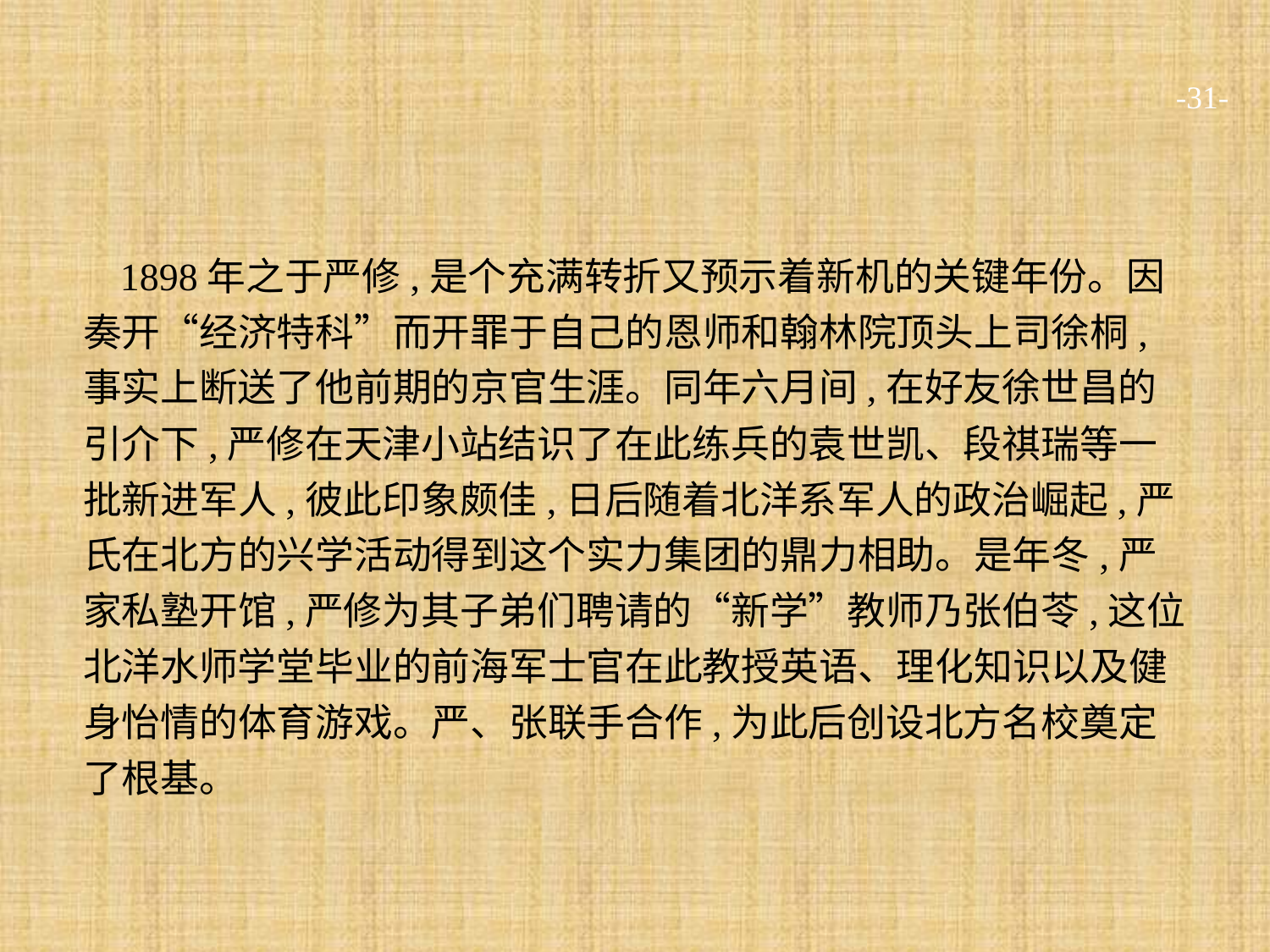

-31-
1898年之于严修,是个充满转折又预示着新机的关键年份。因奏开“经济特科”而开罪于自己的恩师和翰林院顶头上司徐桐,事实上断送了他前期的京官生涯。同年六月间,在好友徐世昌的引介下,严修在天津小站结识了在此练兵的袁世凯、段祺瑞等一批新进军人,彼此印象颇佳,日后随着北洋系军人的政治崛起,严氏在北方的兴学活动得到这个实力集团的鼎力相助。是年冬,严家私塾开馆,严修为其子弟们聘请的“新学”教师乃张伯苓,这位北洋水师学堂毕业的前海军士官在此教授英语、理化知识以及健身怡情的体育游戏。严、张联手合作,为此后创设北方名校奠定了根基。